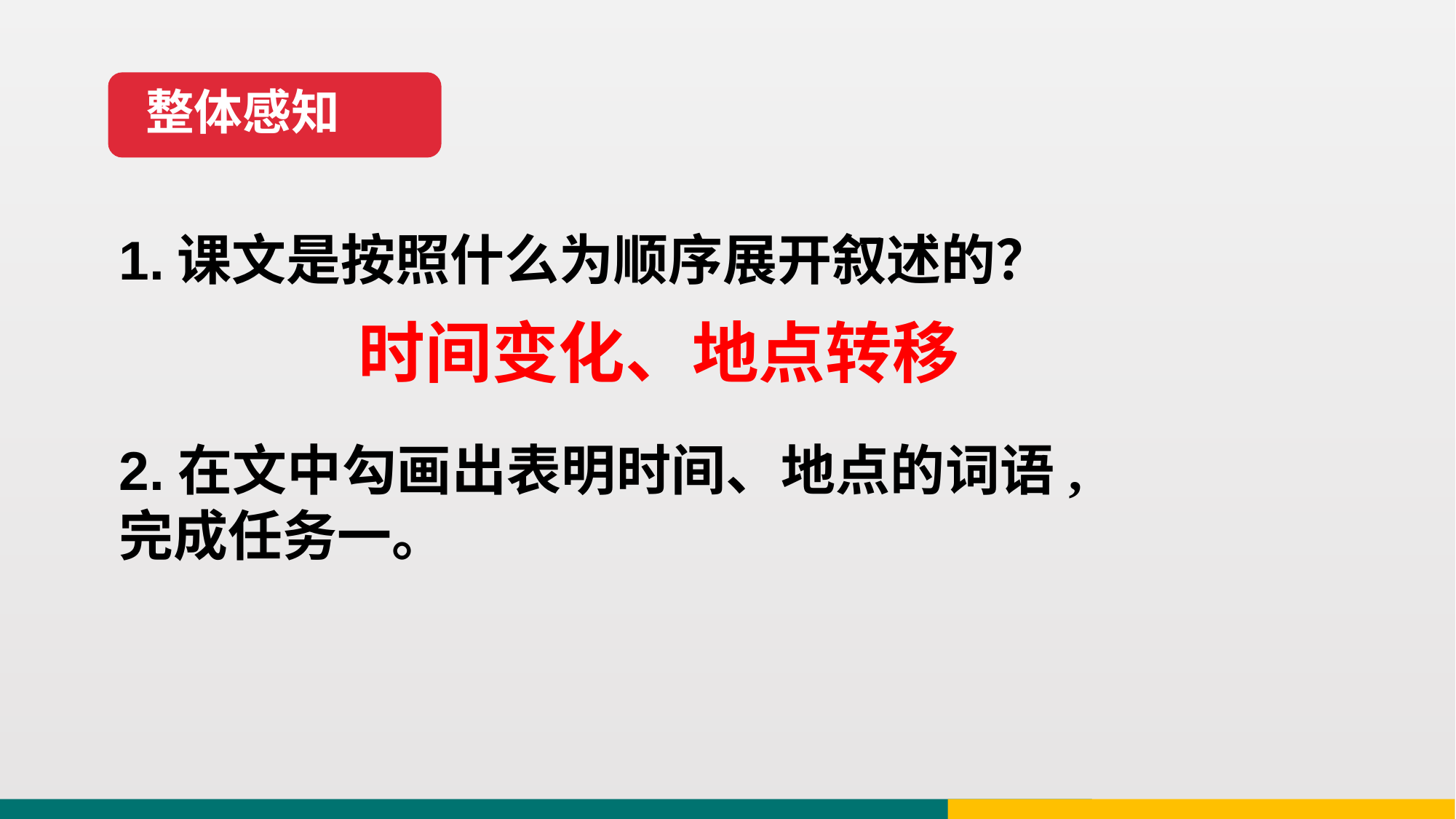

整体感知
1.课文是按照什么为顺序展开叙述的？
时间变化、地点转移
2.在文中勾画出表明时间、地点的词语,完成任务一。